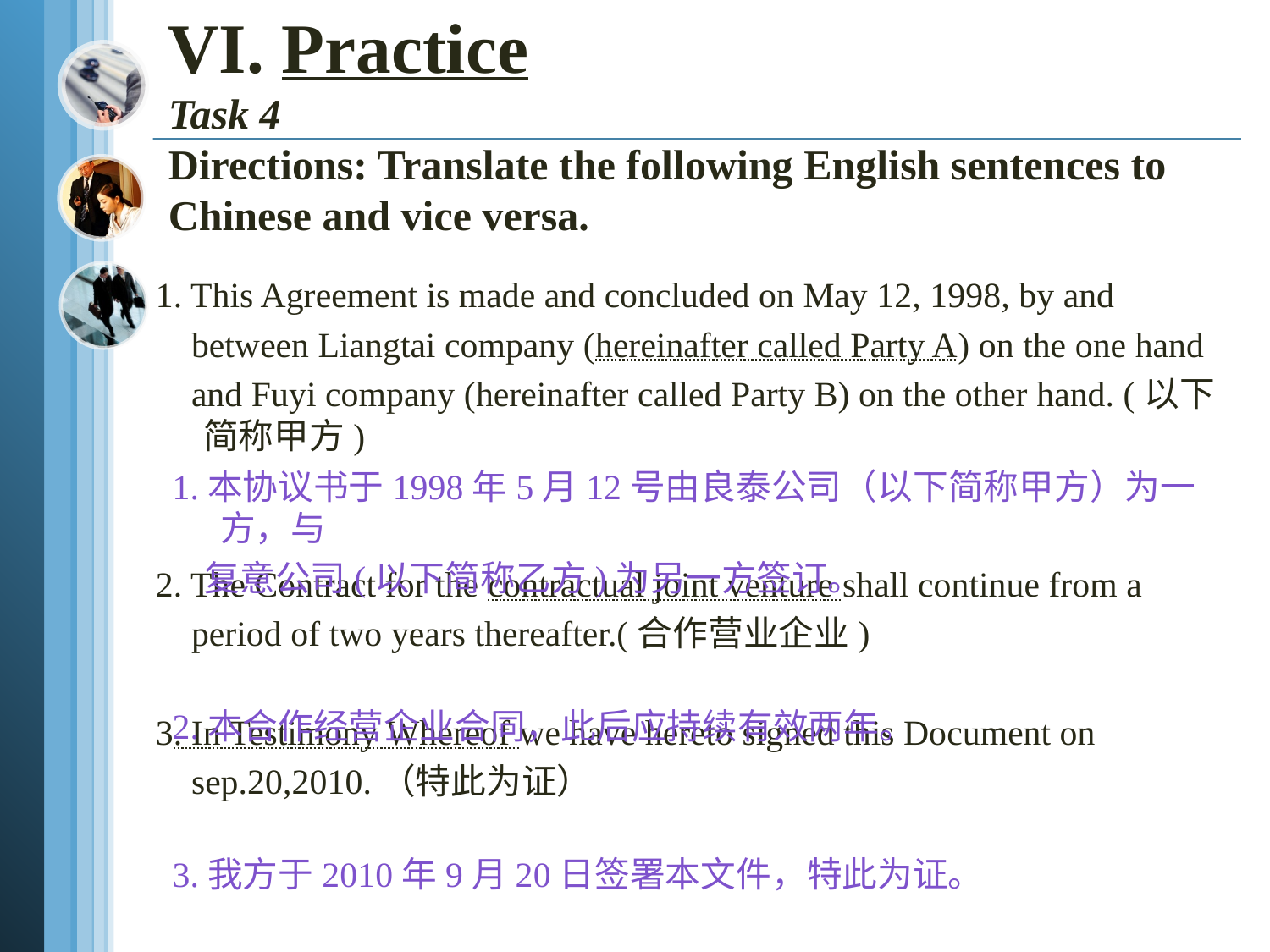

# VI. Practice Task 4 Directions: Translate the following English sentences to Chinese and vice versa.
1. This Agreement is made and concluded on May 12, 1998, by and
    between Liangtai company (hereinafter called Party A) on the one hand
    and Fuyi company (hereinafter called Party B) on the other hand. (以下简称甲方)

2. The Contract for the contractual joint venture shall continue from a
    period of two years thereafter.(合作营业企业)

3. In Testimony Whereof we have hereto signed this Document on
    sep.20,2010.（特此为证）

1.本协议书于1998年5月12号由良泰公司（以下简称甲方）为一方，与
   复意公司(以下简称乙方)为另一方签订。

2.本合作经营企业合同，此后应持续有效两年。

3.我方于2010年9月20日签署本文件，特此为证。